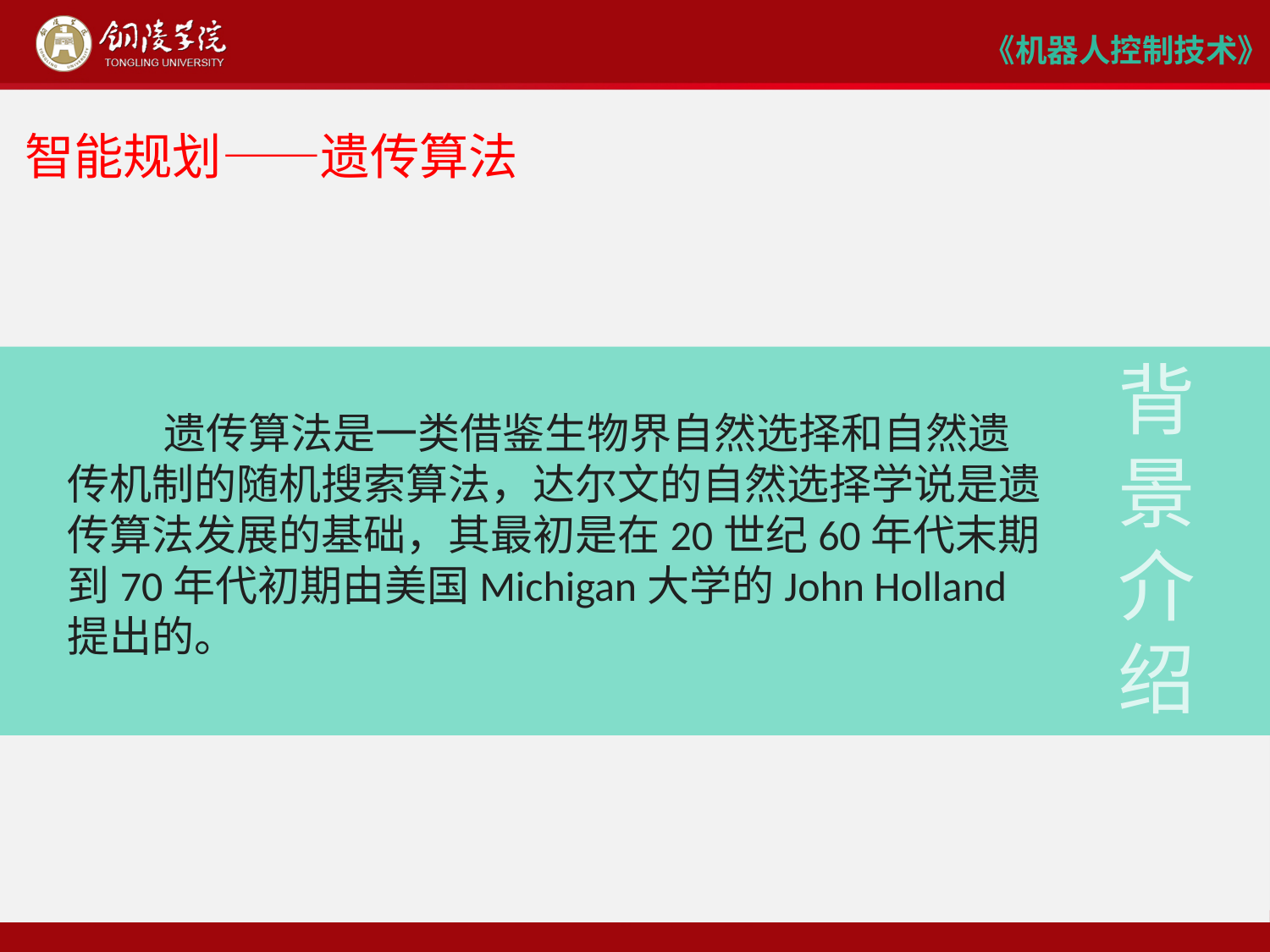

# 智能规划——遗传算法

           遗传算法是一类借鉴生物界自然选择和自然遗传机制的随机搜索算法，达尔文的自然选择学说是遗传算法发展的基础，其最初是在20世纪60年代末期到70年代初期由美国Michigan大学的John Holland提出的。
背
景
介
绍